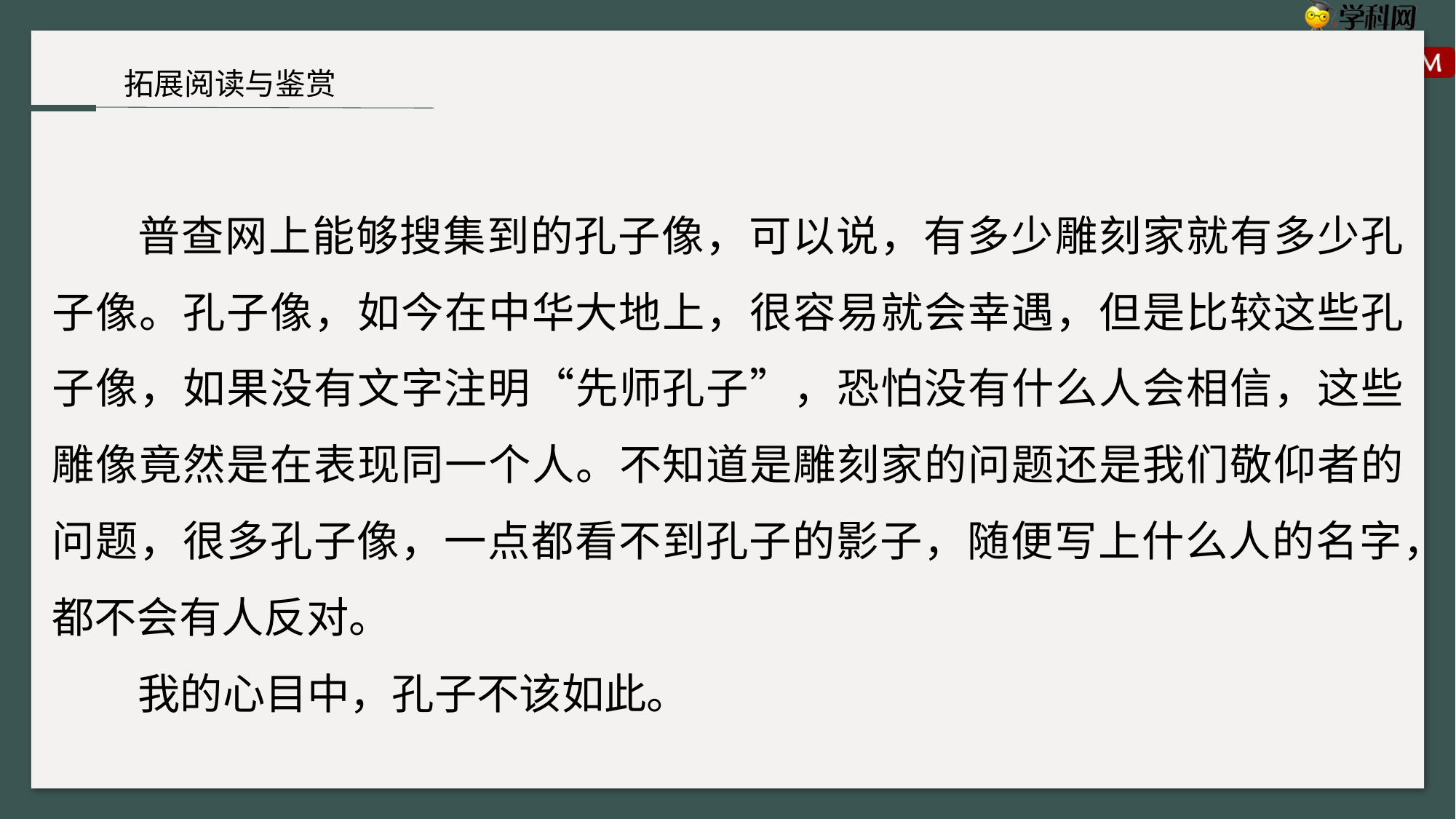

拓展阅读与鉴赏
普查网上能够搜集到的孔子像，可以说，有多少雕刻家就有多少孔子像。孔子像，如今在中华大地上，很容易就会幸遇，但是比较这些孔子像，如果没有文字注明“先师孔子”，恐怕没有什么人会相信，这些雕像竟然是在表现同一个人。不知道是雕刻家的问题还是我们敬仰者的问题，很多孔子像，一点都看不到孔子的影子，随便写上什么人的名字，都不会有人反对。
我的心目中，孔子不该如此。